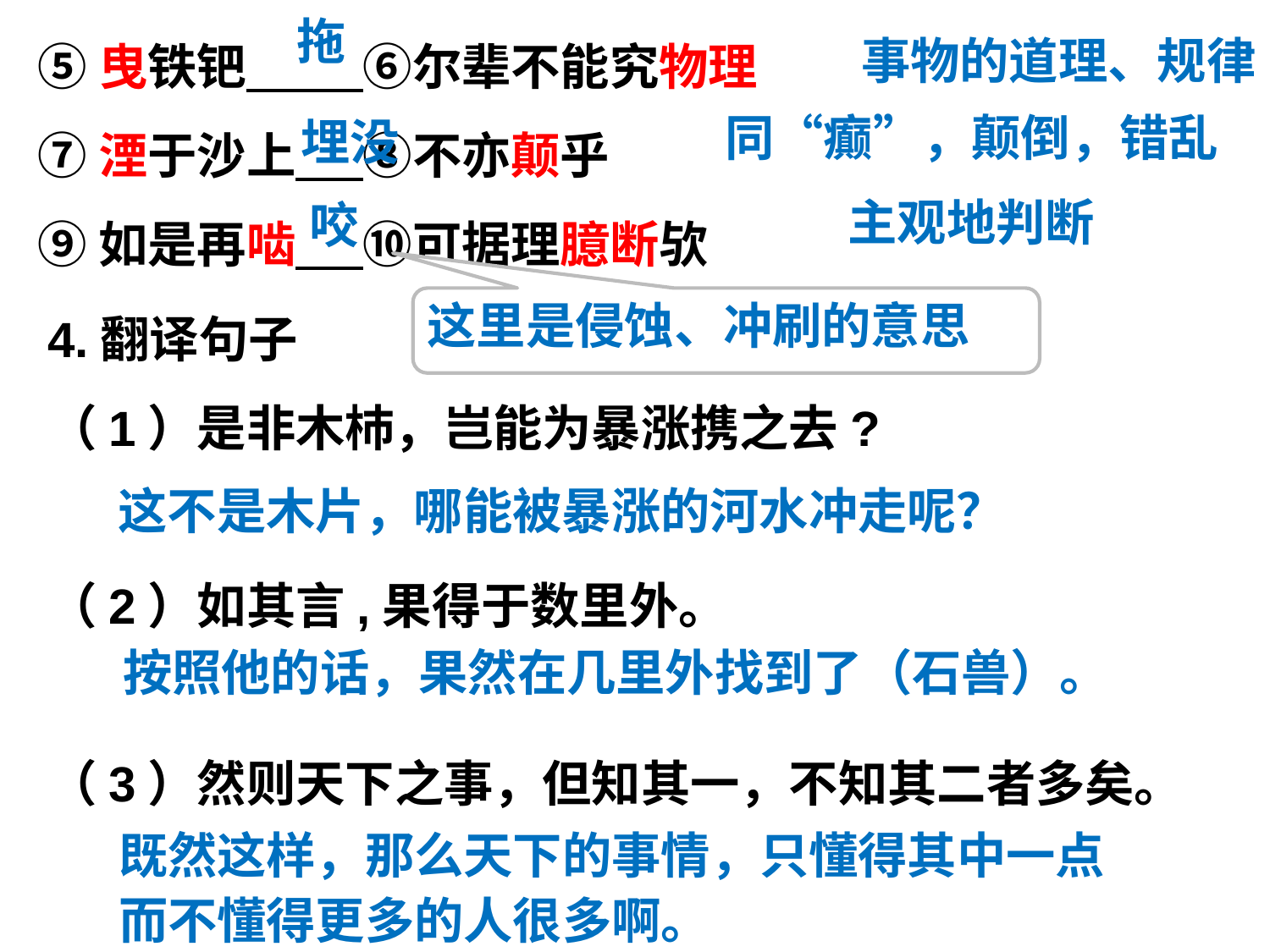

⑤曳铁钯　      ⑥尔辈不能究物理
⑦湮于沙上      ⑧不亦颠乎
⑨如是再啮      ⑩可据理臆断欤
拖
事物的道理、规律
同“癫”，颠倒，错乱
埋没
主观地判断
咬
4.翻译句子
（1）是非木杮，岂能为暴涨携之去?

（2）如其言,果得于数里外。

（3）然则天下之事，但知其一，不知其二者多矣。

这里是侵蚀、冲刷的意思
这不是木片，哪能被暴涨的河水冲走呢？
按照他的话，果然在几里外找到了（石兽）。
既然这样，那么天下的事情，只懂得其中一点
而不懂得更多的人很多啊。